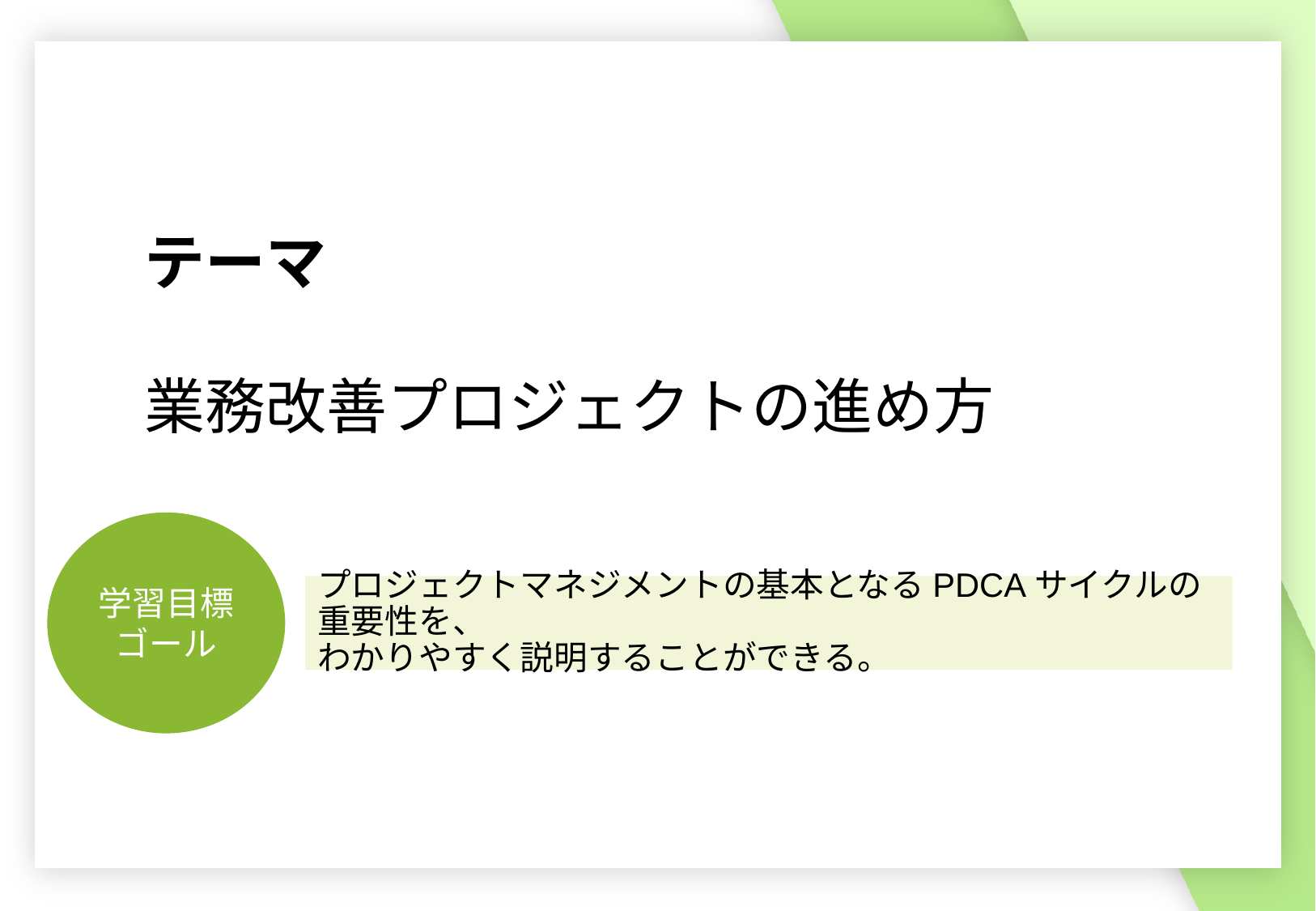

業務改善プロジェクトの進め方
プロジェクトマネジメントの基本となるPDCAサイクルの重要性を、
わかりやすく説明することができる。